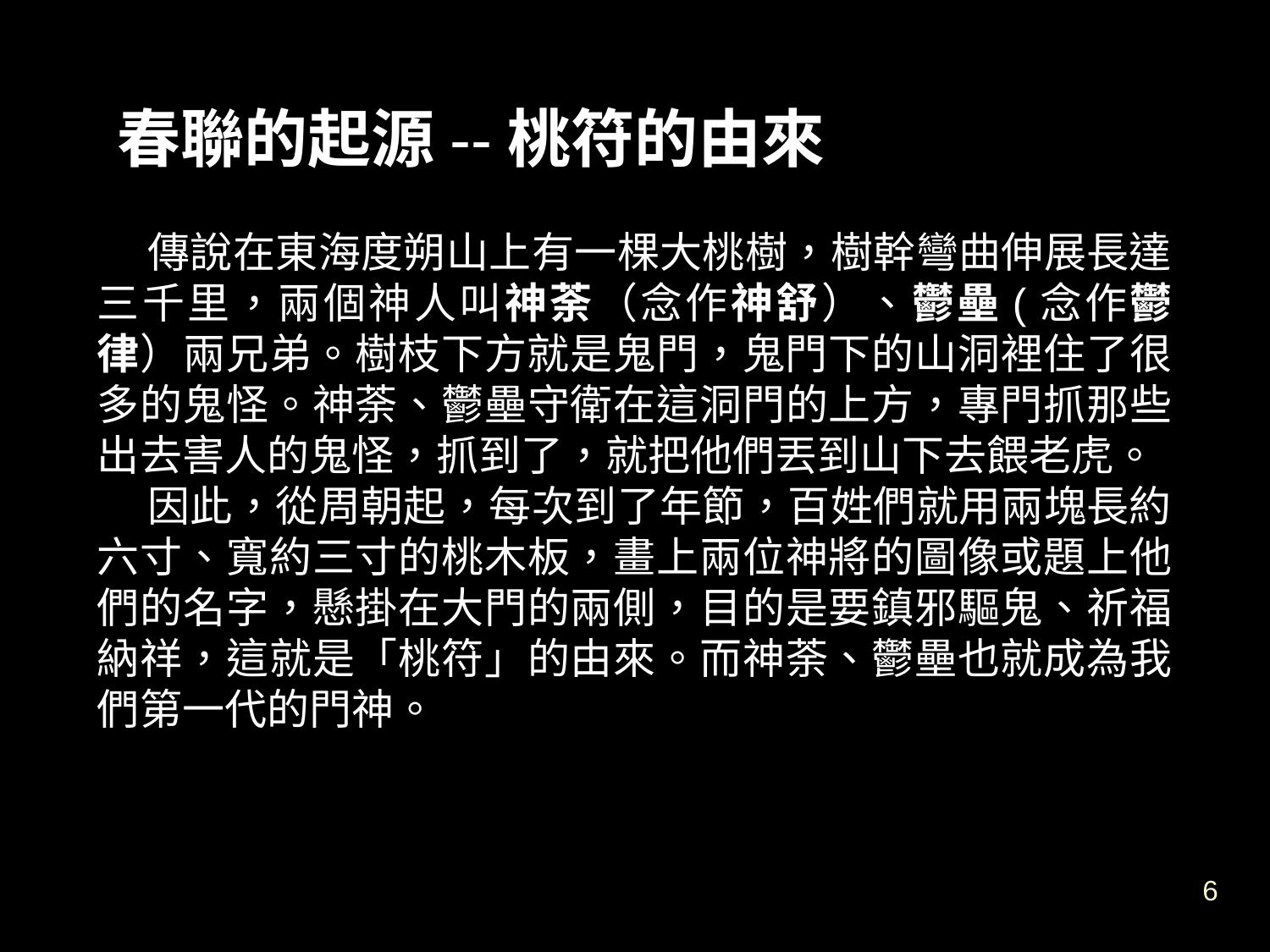

春聯的起源--桃符的由來

    傳說在東海度朔山上有一棵大桃樹，樹幹彎曲伸展長達三千里，兩個神人叫神荼（念作神舒）、鬱壘(念作鬱律）兩兄弟。樹枝下方就是鬼門，鬼門下的山洞裡住了很多的鬼怪。神荼、鬱壘守衛在這洞門的上方，專門抓那些出去害人的鬼怪，抓到了，就把他們丟到山下去餵老虎。
    因此，從周朝起，每次到了年節，百姓們就用兩塊長約六寸、寬約三寸的桃木板，畫上兩位神將的圖像或題上他們的名字，懸掛在大門的兩側，目的是要鎮邪驅鬼、祈福納祥，這就是「桃符」的由來。而神荼、鬱壘也就成為我們第一代的門神。

6